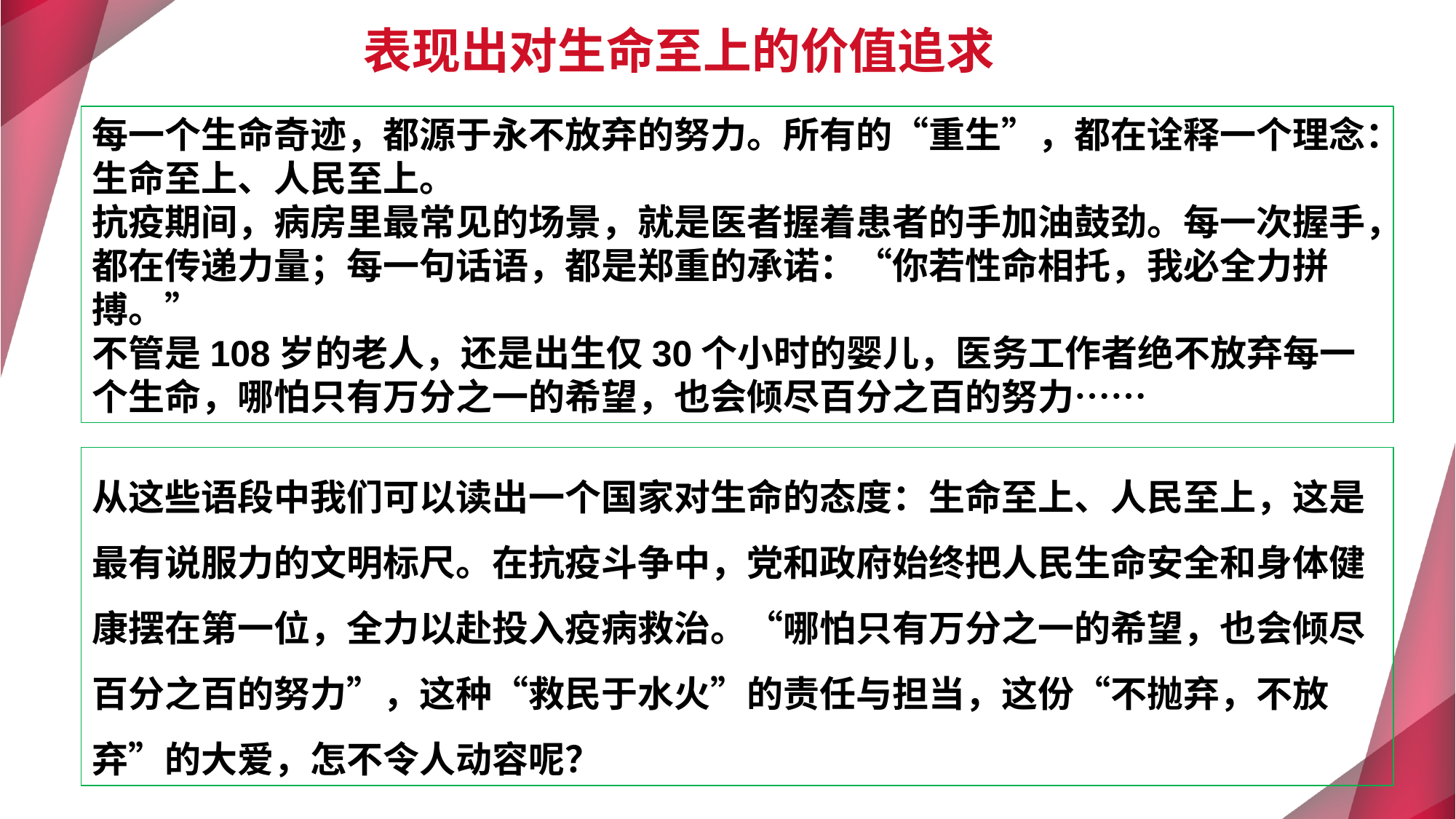

表现出对生命至上的价值追求
每一个生命奇迹，都源于永不放弃的努力。所有的“重生”，都在诠释一个理念：生命至上、人民至上。
抗疫期间，病房里最常见的场景，就是医者握着患者的手加油鼓劲。每一次握手，都在传递力量；每一句话语，都是郑重的承诺：“你若性命相托，我必全力拼搏。”
不管是108岁的老人，还是出生仅30个小时的婴儿，医务工作者绝不放弃每一个生命，哪怕只有万分之一的希望，也会倾尽百分之百的努力……
e7d195523061f1c0f55f9af68525816972d868573ada39bc763F3977967589A5F92C178830C92595A6CE4D0132F8C206B2B04C416AAA86B7FD80AB023F78DAEB544E2F013E11B2B95AD21703D1C90034A379EC9026EFAAF5D8D3F6EDD7215B015B463D656B0929A814A5414683A393A7CC9BB506C975E20AD17C211CA623623BC48209FD1E344B18C2900D8641C9B362
从这些语段中我们可以读出一个国家对生命的态度：生命至上、人民至上，这是最有说服力的文明标尺。在抗疫斗争中，党和政府始终把人民生命安全和身体健康摆在第一位，全力以赴投入疫病救治。“哪怕只有万分之一的希望，也会倾尽百分之百的努力”，这种“救民于水火”的责任与担当，这份“不抛弃，不放弃”的大爱，怎不令人动容呢？